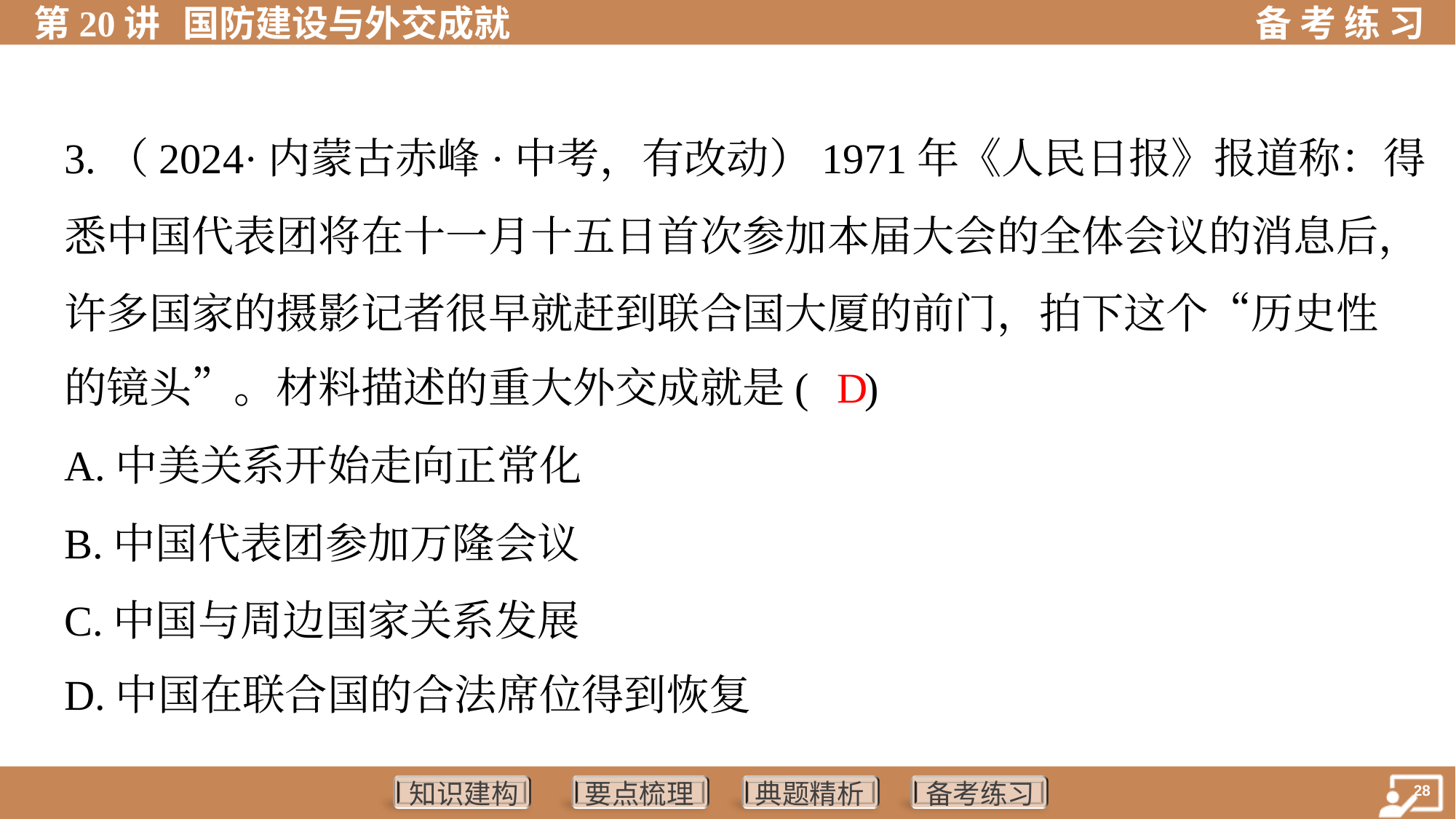

3.（2024·内蒙古赤峰·中考，有改动）1971年《人民日报》报道称：得
悉中国代表团将在十一月十五日首次参加本届大会的全体会议的消息后，
许多国家的摄影记者很早就赶到联合国大厦的前门，拍下这个“历史性
的镜头”。材料描述的重大外交成就是(     )
     D
A.中美关系开始走向正常化
B.中国代表团参加万隆会议
C.中国与周边国家关系发展
D.中国在联合国的合法席位得到恢复